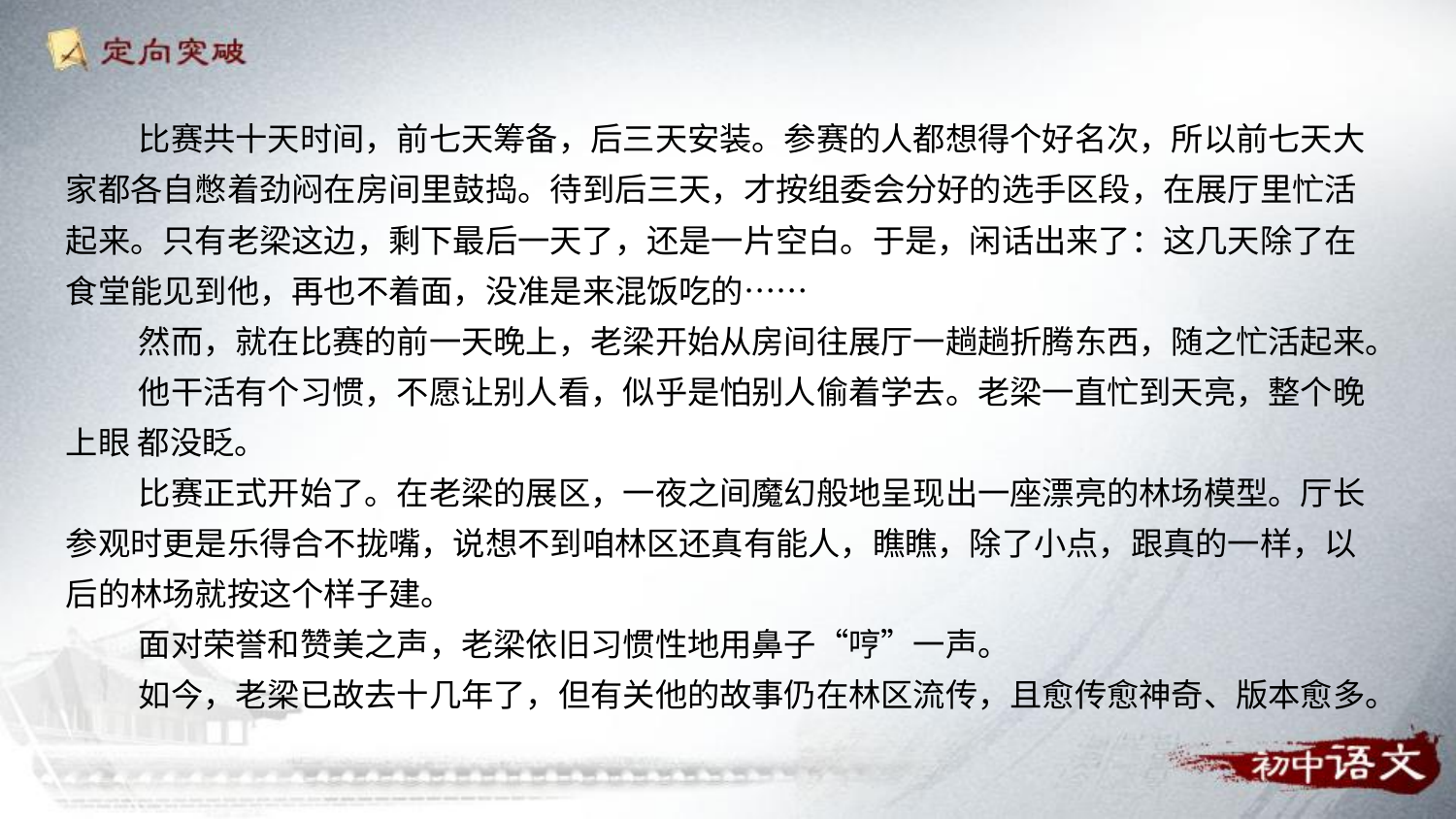

比赛共十天时间，前七天筹备，后三天安装。参赛的人都想得个好名次，所以前七天大家都各自憋着劲闷在房间里鼓捣。待到后三天，才按组委会分好的选手区段，在展厅里忙活起来。只有老梁这边，剩下最后一天了，还是一片空白。于是，闲话出来了：这几天除了在食堂能见到他，再也不着面，没准是来混饭吃的……
然而，就在比赛的前一天晚上，老梁开始从房间往展厅一趟趟折腾东西，随之忙活起来。
他干活有个习惯，不愿让别人看，似乎是怕别人偷着学去。老梁一直忙到天亮，整个晚上眼 都没眨。
比赛正式开始了。在老梁的展区，一夜之间魔幻般地呈现出一座漂亮的林场模型。厅长参观时更是乐得合不拢嘴，说想不到咱林区还真有能人，瞧瞧，除了小点，跟真的一样，以后的林场就按这个样子建。
面对荣誉和赞美之声，老梁依旧习惯性地用鼻子“哼”一声。
如今，老梁已故去十几年了，但有关他的故事仍在林区流传，且愈传愈神奇、版本愈多。